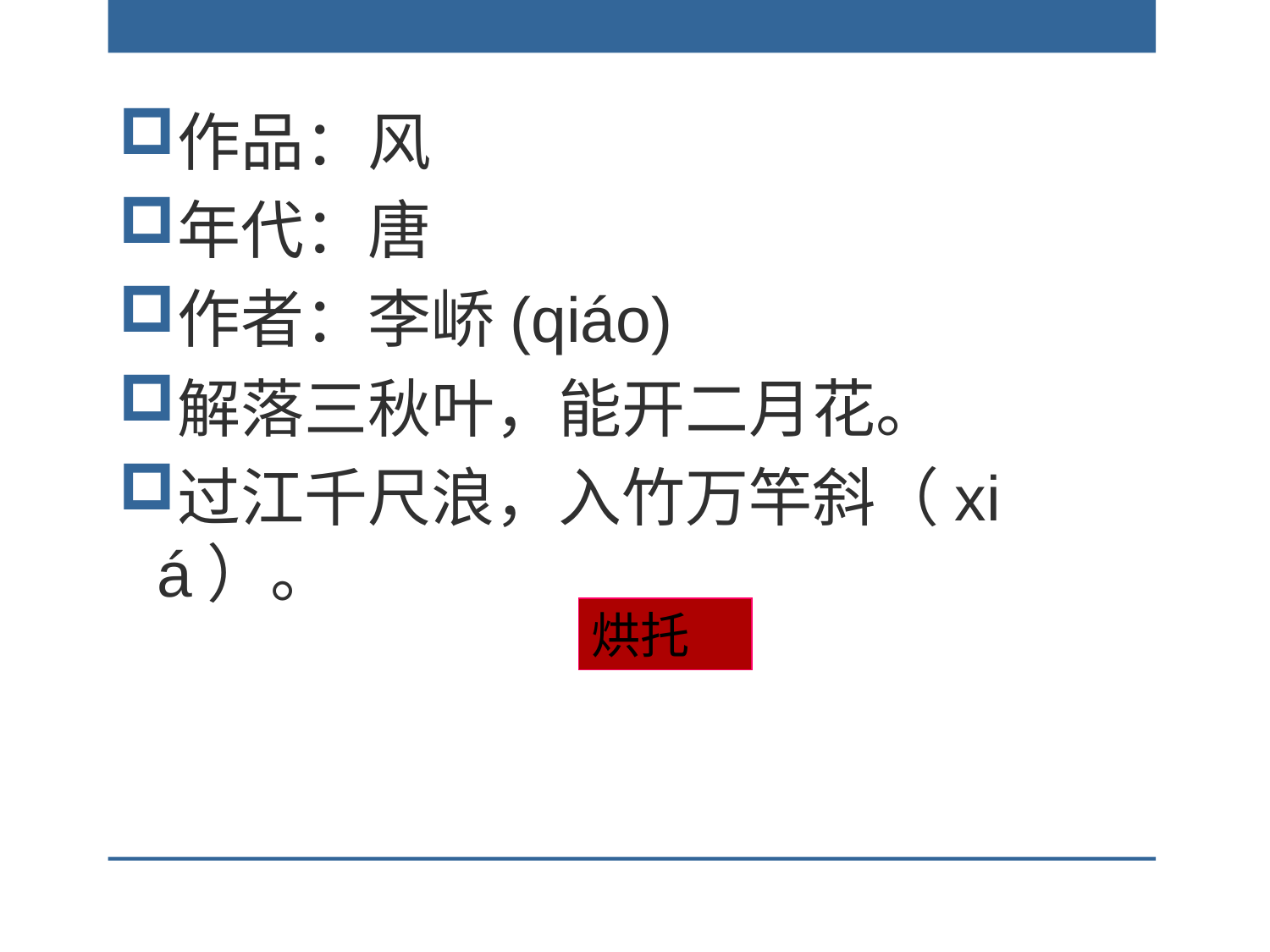

作品：风
年代：唐
作者：李峤(qiáo)
解落三秋叶，能开二月花。
过江千尺浪，入竹万竿斜（xiá）。
烘托